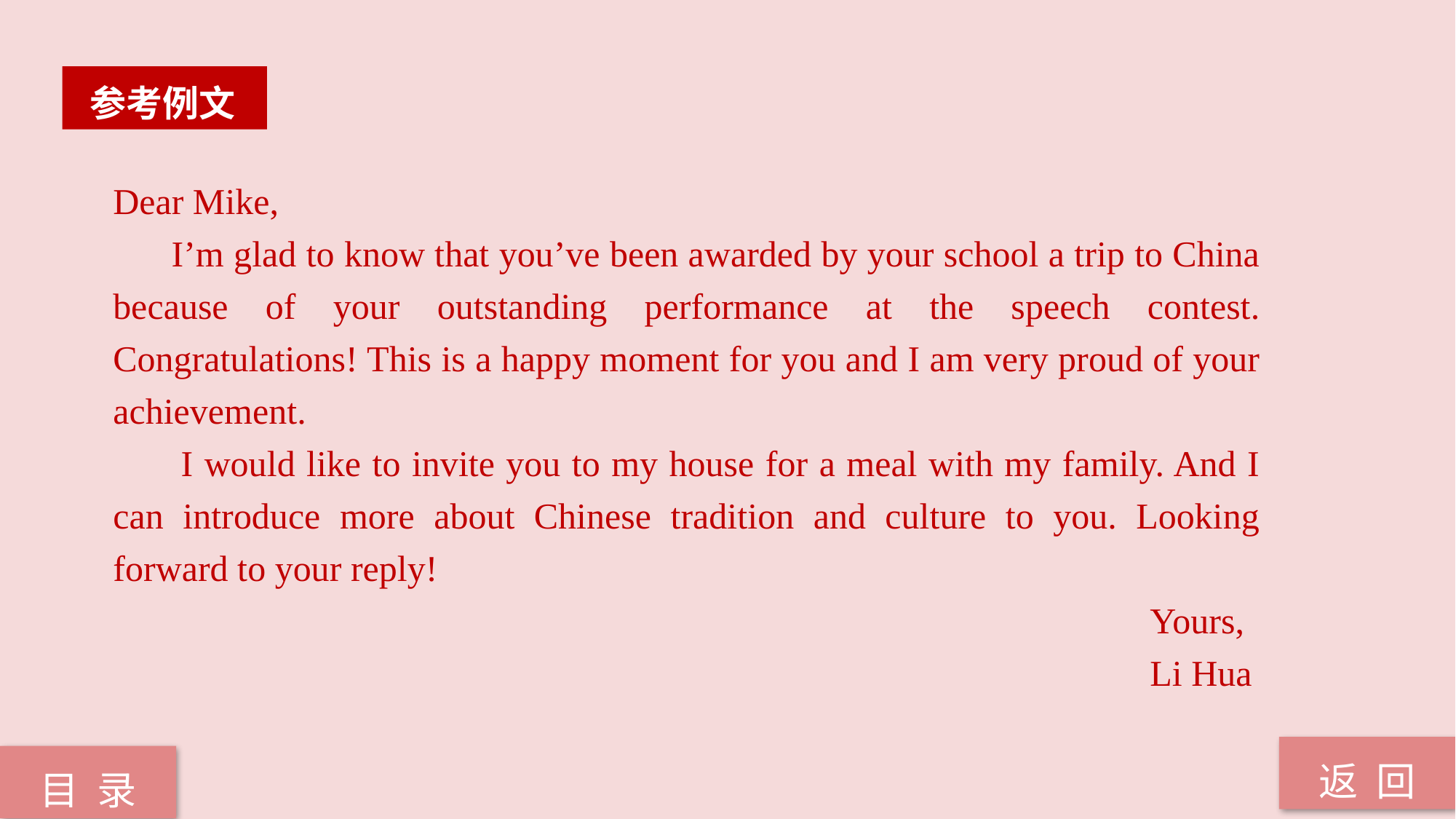

参考例文
Dear Mike,
      I’m glad to know that you’ve been awarded by your school a trip to China because of your outstanding performance at the speech contest. Congratulations! This is a happy moment for you and I am very proud of your achievement.
      I would like to invite you to my house for a meal with my family. And I can introduce more about Chinese tradition and culture to you. Looking forward to your reply!
                                                                                                                  Yours,
                                                                                                                  Li Hua
返  回